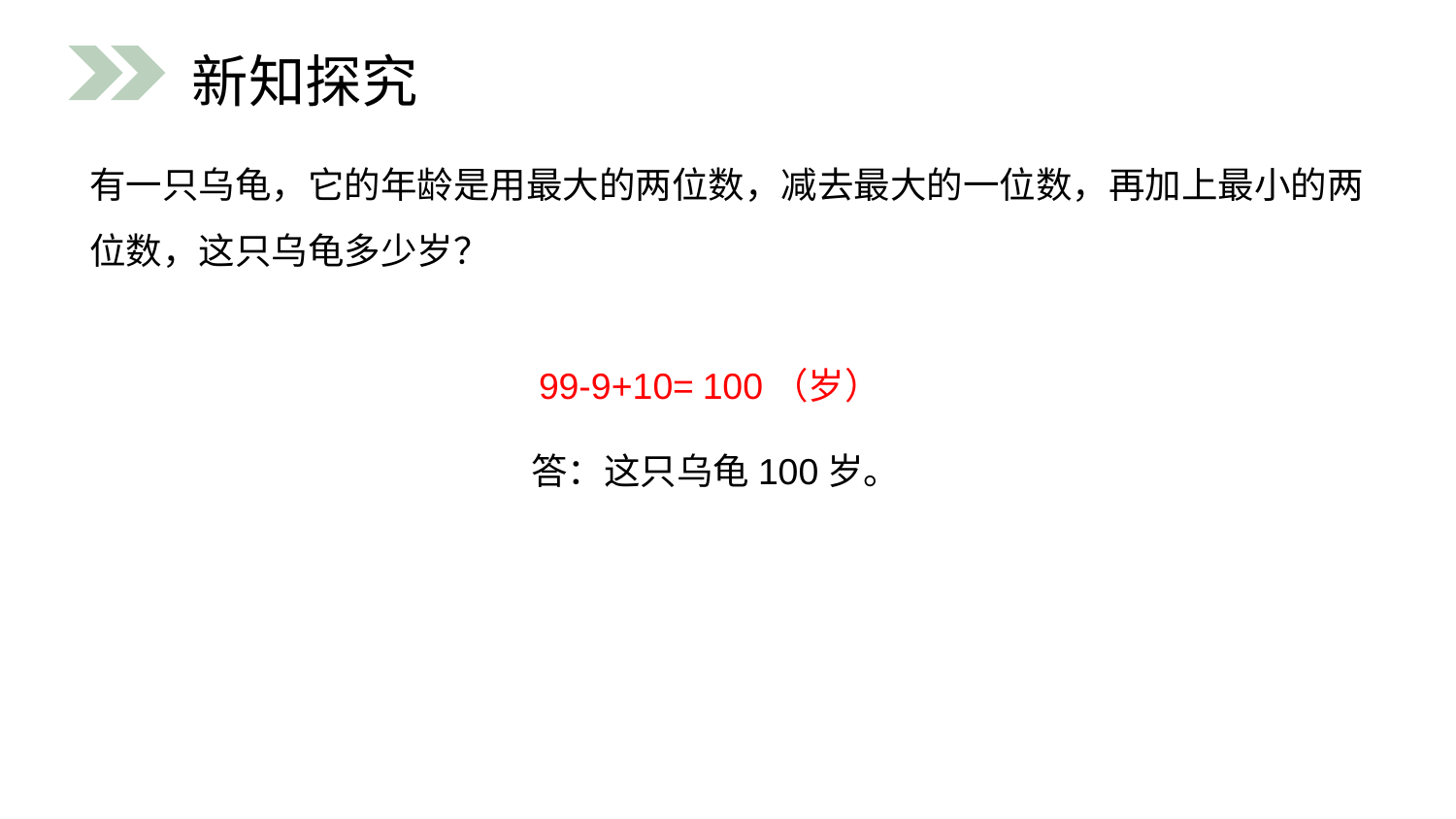

新知探究
有一只乌龟，它的年龄是用最大的两位数，减去最大的一位数，再加上最小的两位数，这只乌龟多少岁？
99-9+10=
100（岁）
答：这只乌龟100岁。